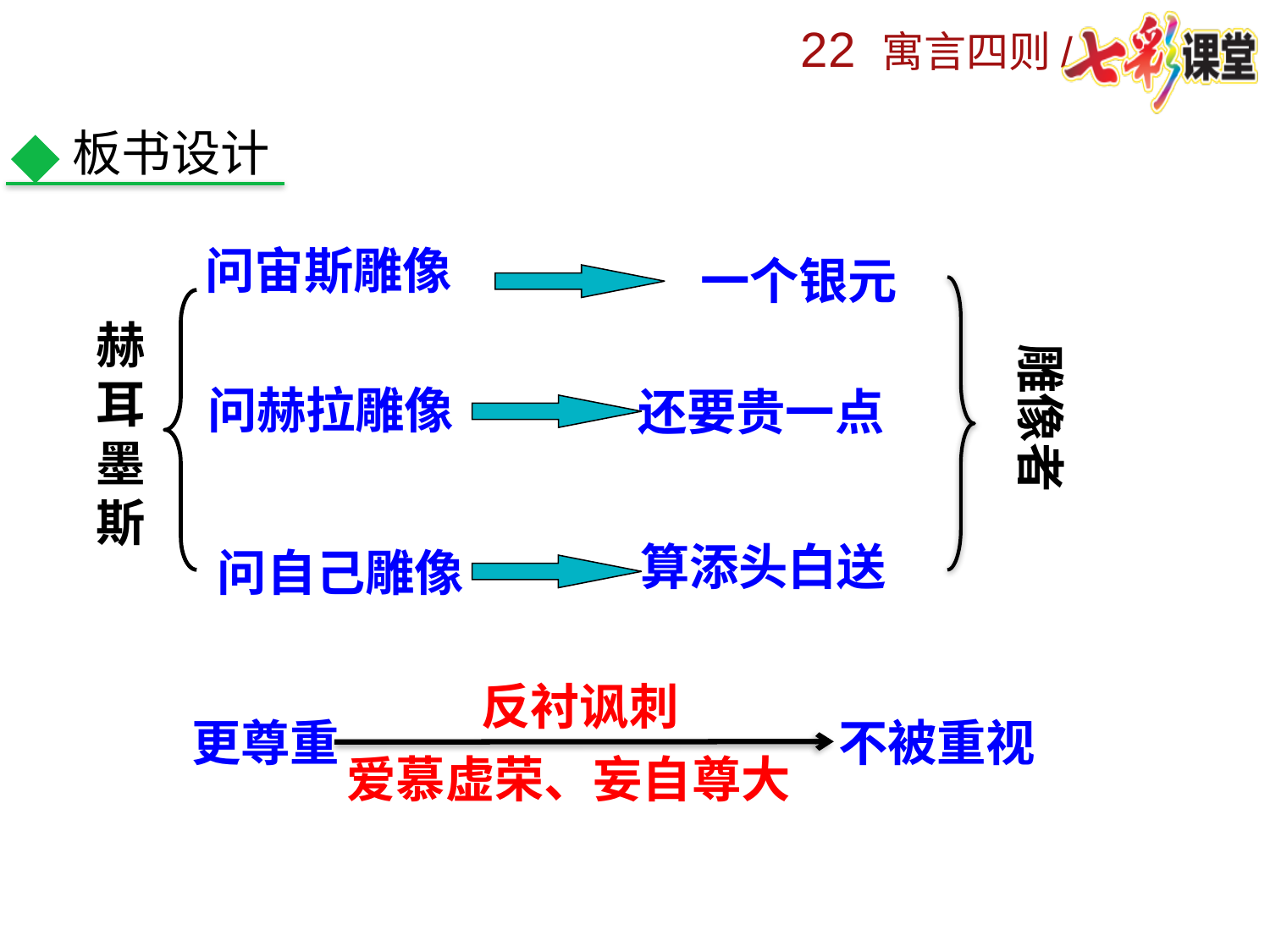

板书设计

问宙斯雕像
一个银元

赫耳墨斯
雕像者
问赫拉雕像
还要贵一点

算添头白送
问自己雕像

反衬讽刺
更尊重
不被重视
爱慕虚荣、妄自尊大